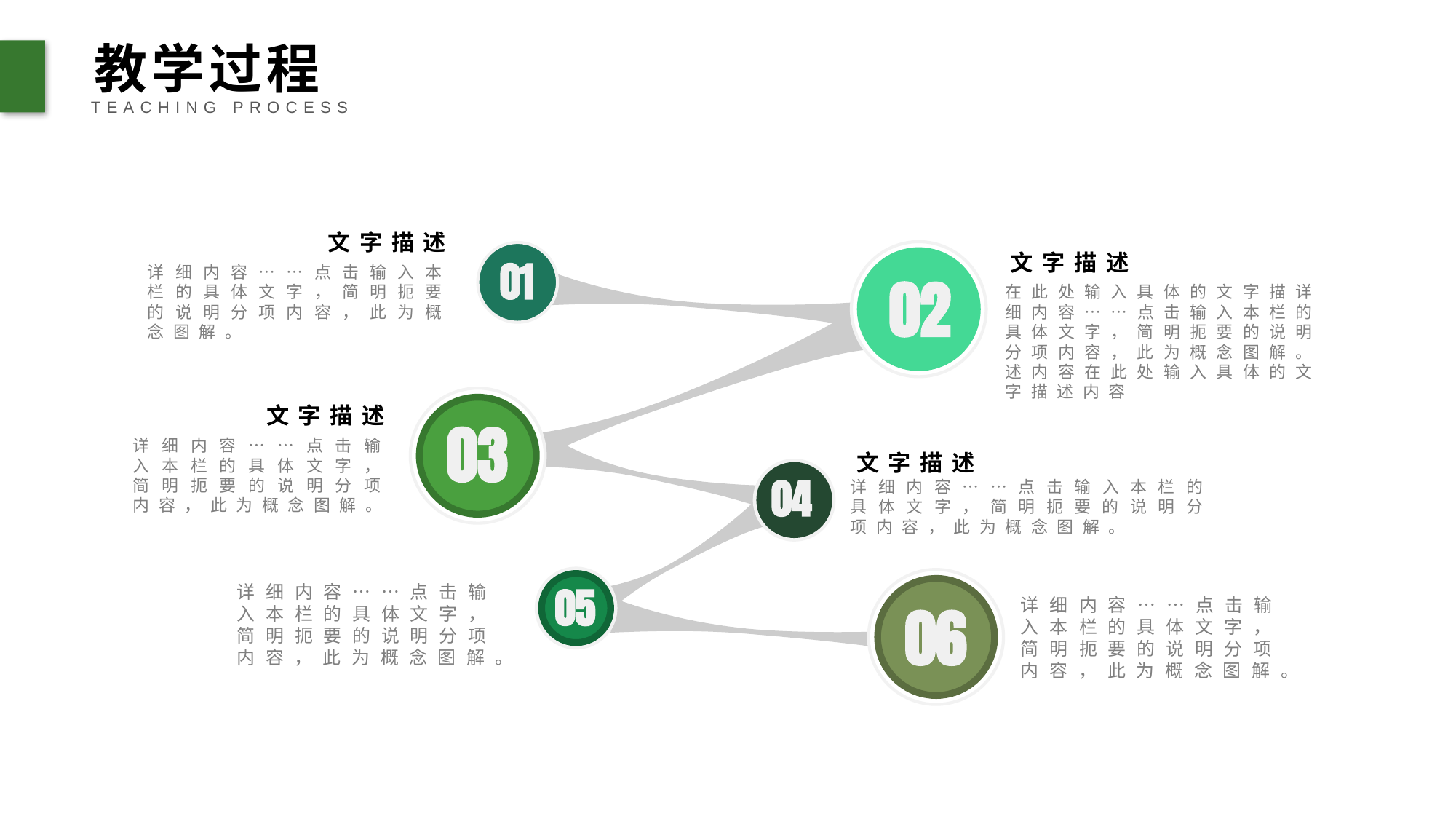

教学过程
TEACHING PROCESS
文字描述
详细内容……点击输入本栏的具体文字，简明扼要的说明分项内容，此为概念图解。

01
02
03
04
05
06
文字描述
在此处输入具体的文字描详细内容……点击输入本栏的具体文字，简明扼要的说明分项内容，此为概念图解。述内容在此处输入具体的文字描述内容
文字描述
详细内容……点击输入本栏的具体文字，简明扼要的说明分项内容，此为概念图解。
文字描述
详细内容……点击输入本栏的具体文字，简明扼要的说明分项内容，此为概念图解。
详细内容……点击输入本栏的具体文字，简明扼要的说明分项内容，此为概念图解。
详细内容……点击输入本栏的具体文字，简明扼要的说明分项内容，此为概念图解。